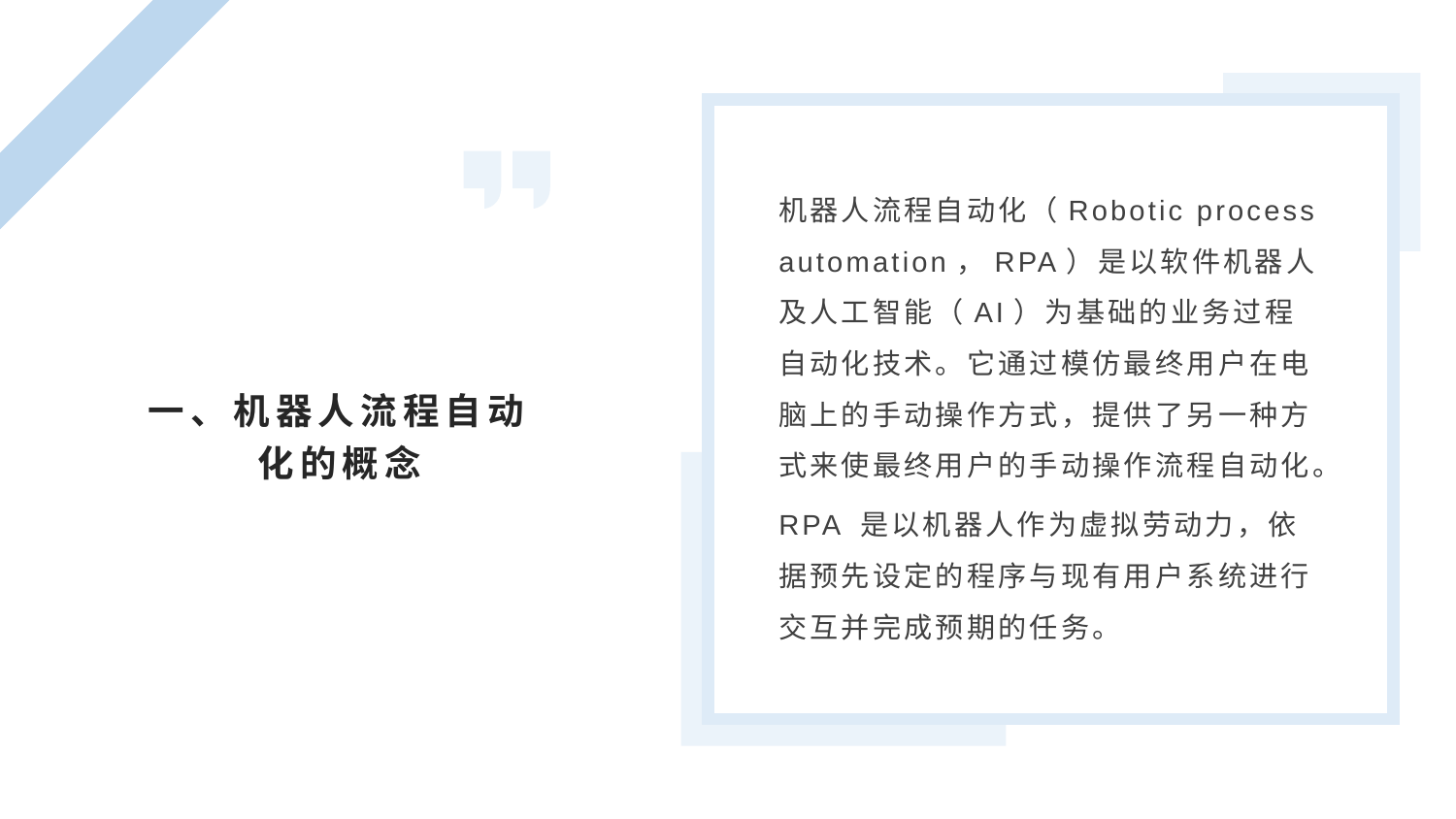

机器人流程自动化（Robotic process automation，RPA）是以软件机器人及人工智能（AI）为基础的业务过程自动化技术。它通过模仿最终用户在电脑上的手动操作方式，提供了另一种方式来使最终用户的手动操作流程自动化。
RPA 是以机器人作为虚拟劳动力，依据预先设定的程序与现有用户系统进行交互并完成预期的任务。

一、机器人流程自动化的概念